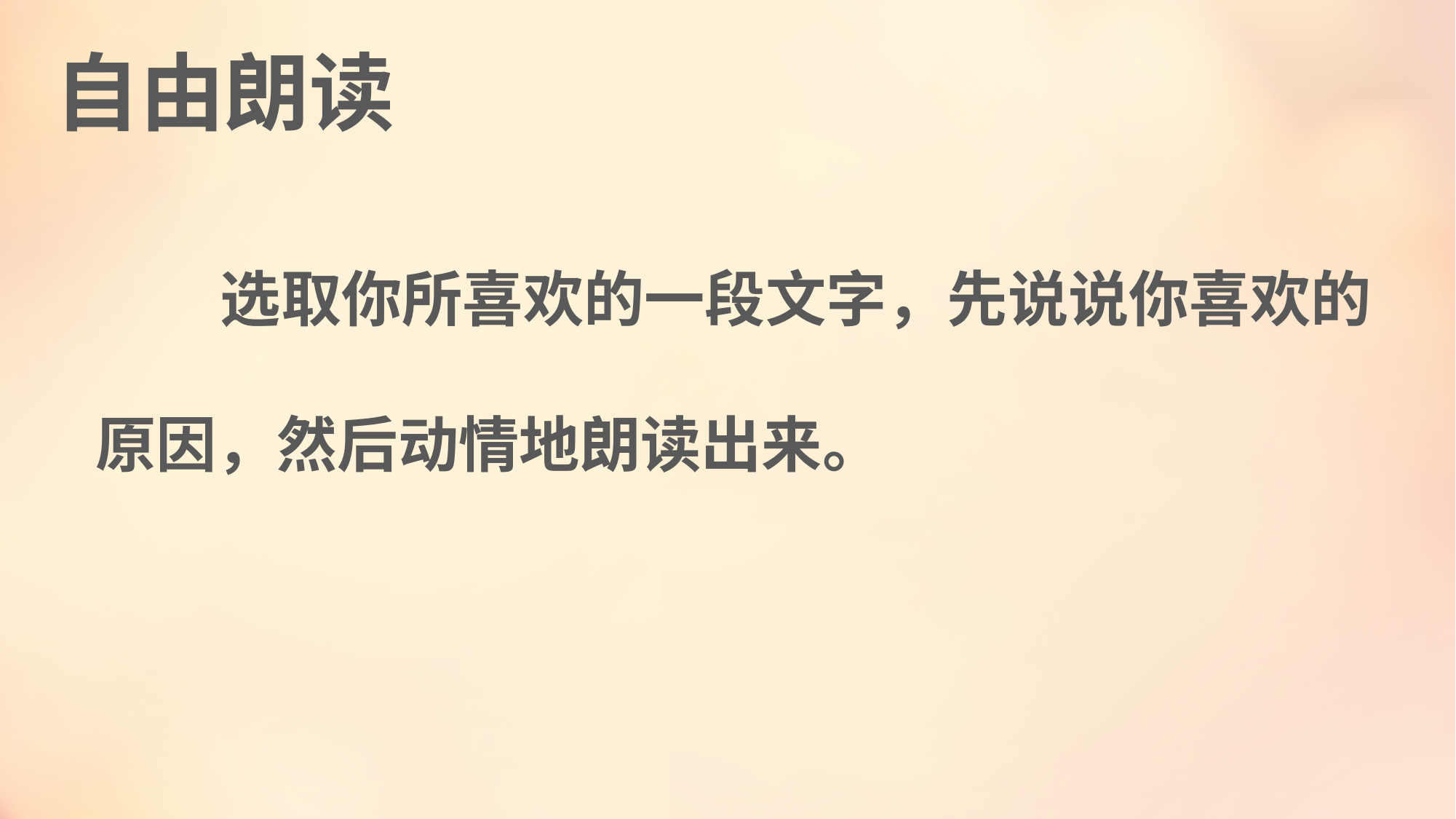

自由朗读
        选取你所喜欢的一段文字，先说说你喜欢的原因，然后动情地朗读出来。